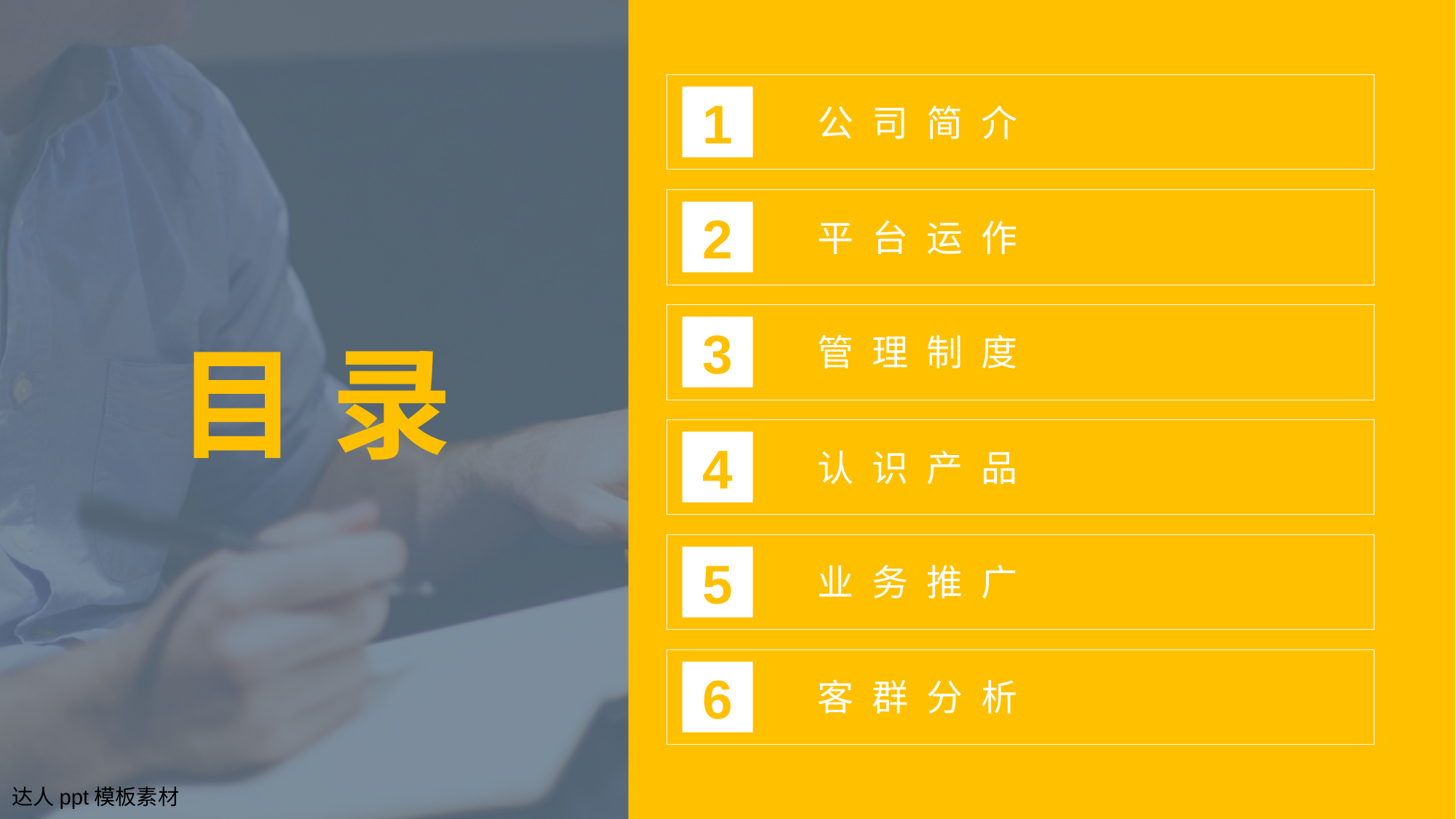

1
公司简介

2
平台运作

3
管理制度
# 目录

4
认识产品

5
业务推广

6
客群分析
达人ppt模板素材